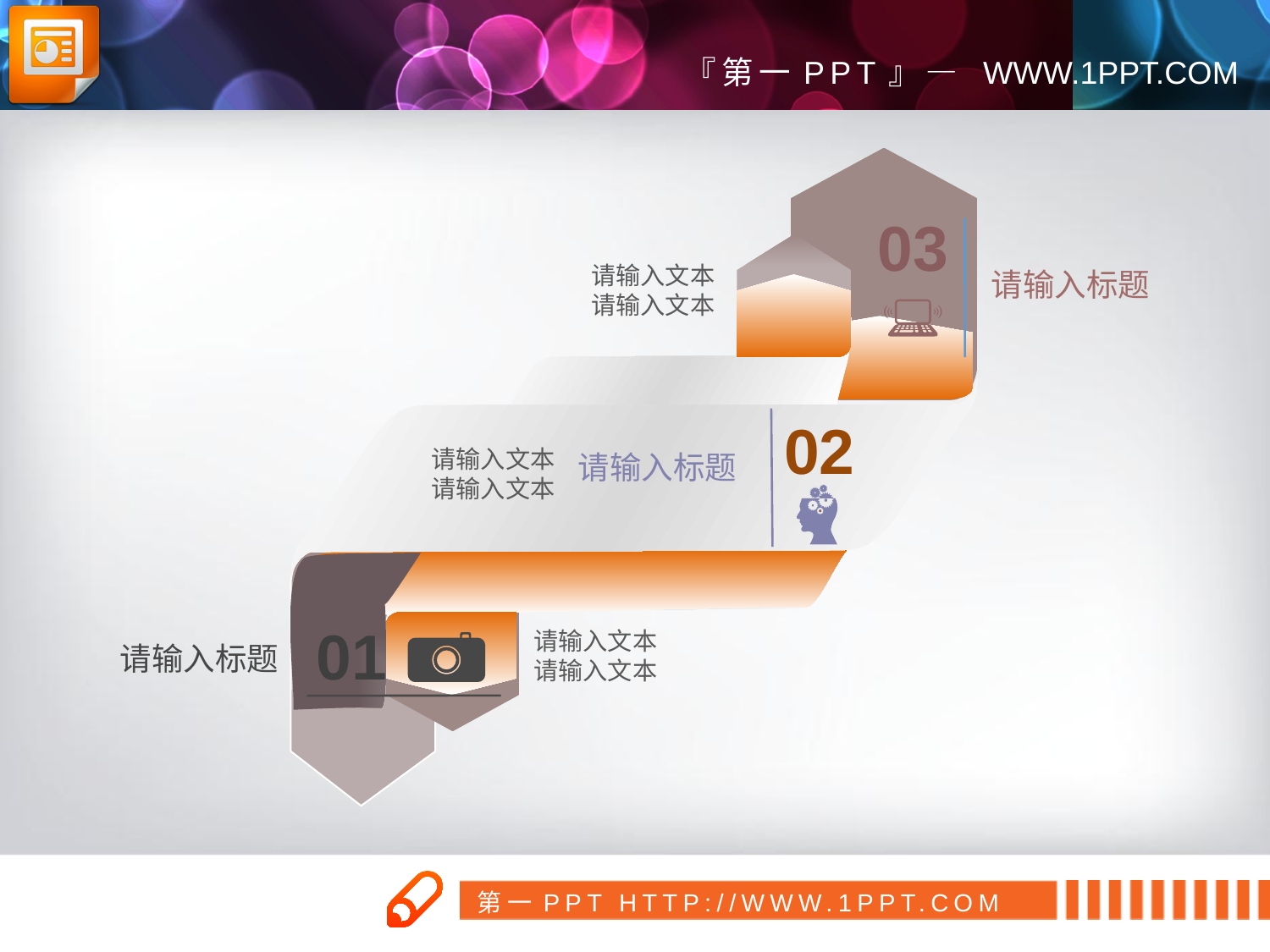

03

请输入文本
请输入文本

请输入标题

02

请输入文本
请输入文本
请输入标题

01

请输入文本
请输入文本

请输入标题